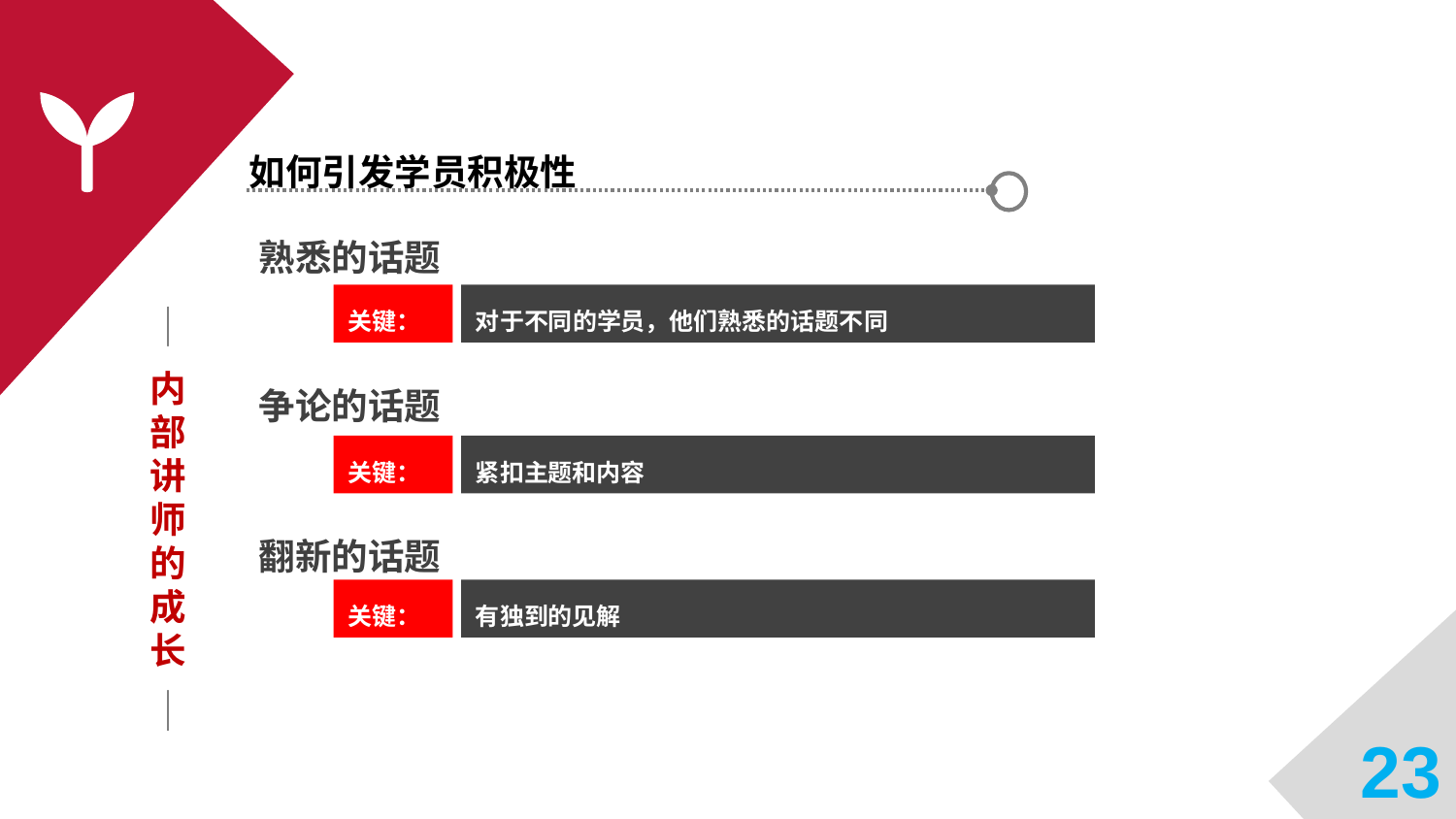

如何引发学员积极性

熟悉的话题
关键：
对于不同的学员，他们熟悉的话题不同
内部讲师的成长
争论的话题
关键：
紧扣主题和内容
翻新的话题
关键：
有独到的见解

23
23